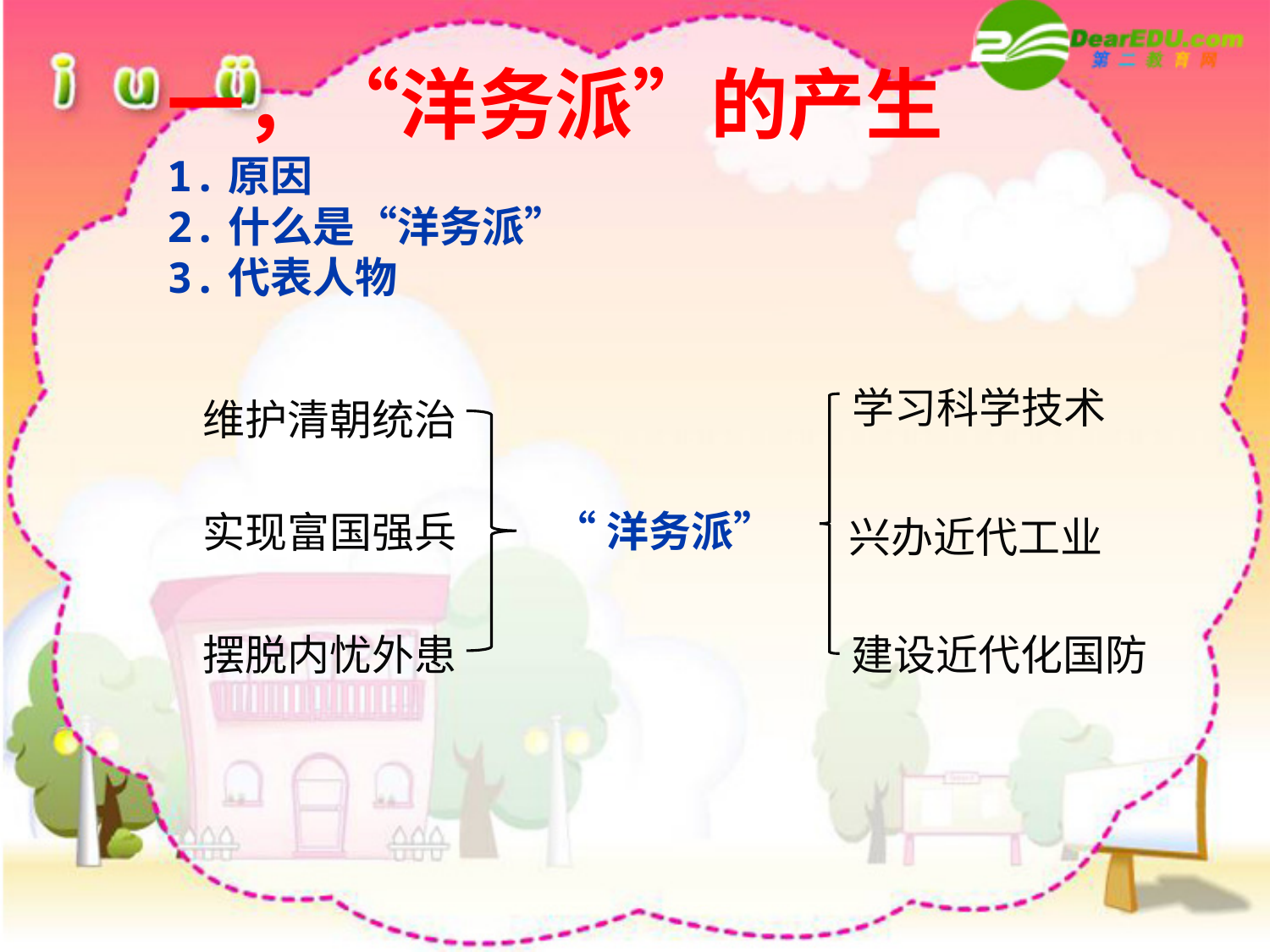

一，“洋务派”的产生
1.原因
2.什么是“洋务派”
3.代表人物
学习科学技术
维护清朝统治

“洋务派”
实现富国强兵
兴办近代工业
摆脱内忧外患
建设近代化国防